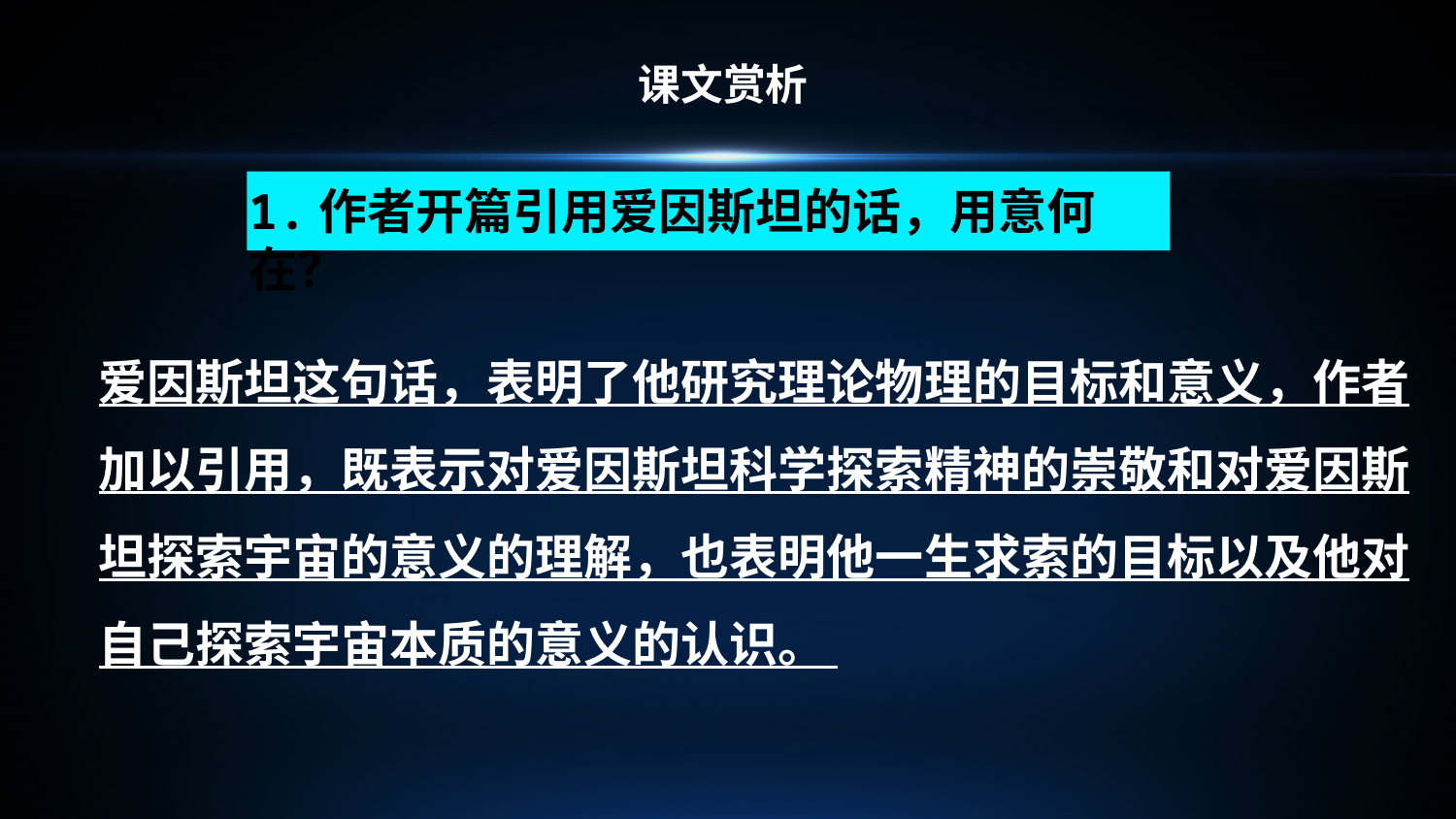

课文赏析

1.作者开篇引用爱因斯坦的话，用意何在？
爱因斯坦这句话，表明了他研究理论物理的目标和意义，作者加以引用，既表示对爱因斯坦科学探索精神的崇敬和对爱因斯坦探索宇宙的意义的理解，也表明他一生求索的目标以及他对自己探索宇宙本质的意义的认识。